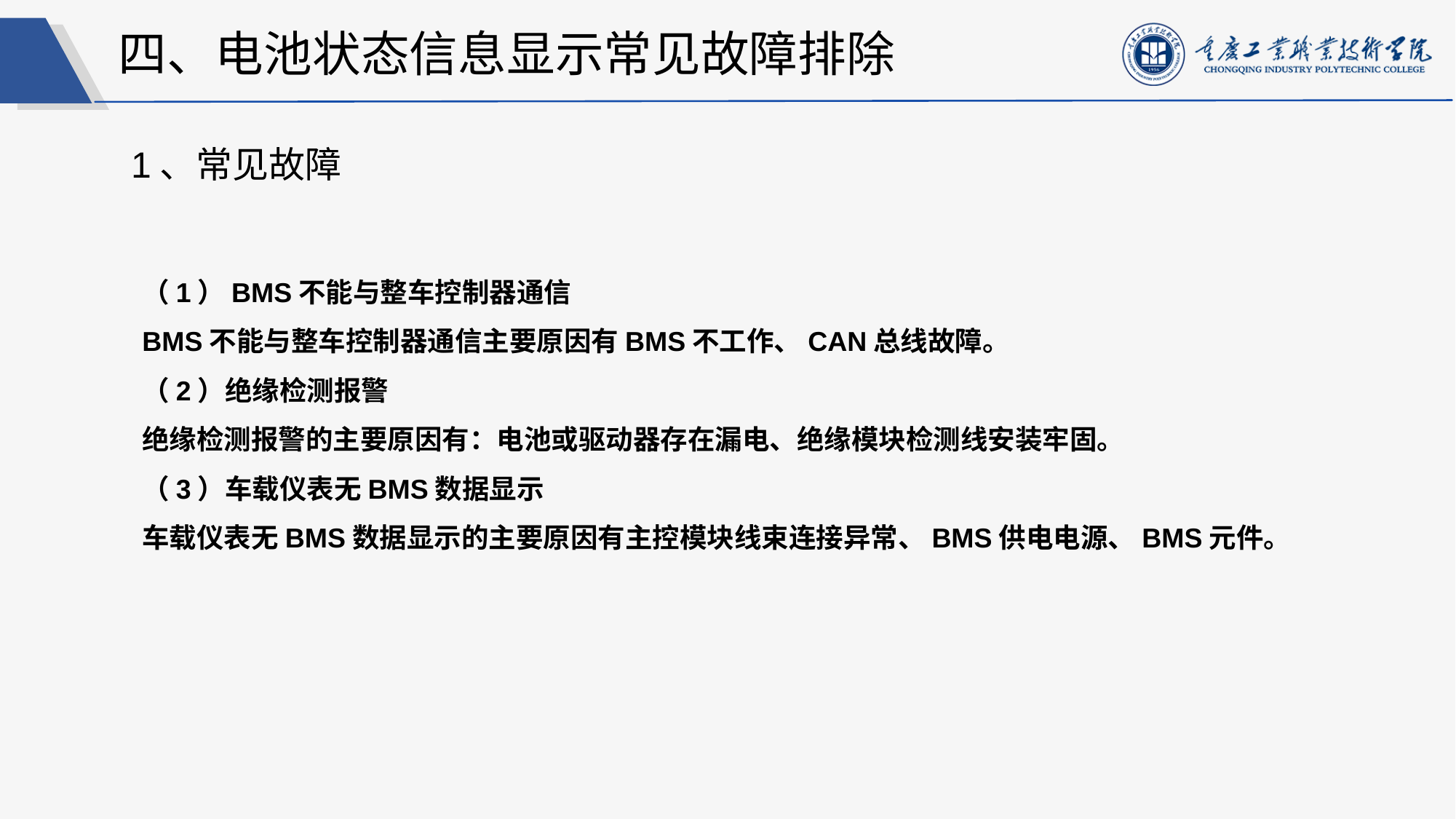

四、电池状态信息显示常见故障排除
1、常见故障
（1）BMS不能与整车控制器通信
BMS不能与整车控制器通信主要原因有BMS不工作、CAN总线故障。
（2）绝缘检测报警
绝缘检测报警的主要原因有：电池或驱动器存在漏电、绝缘模块检测线安装牢固。
（3）车载仪表无BMS数据显示
车载仪表无BMS数据显示的主要原因有主控模块线束连接异常、BMS供电电源、BMS元件。